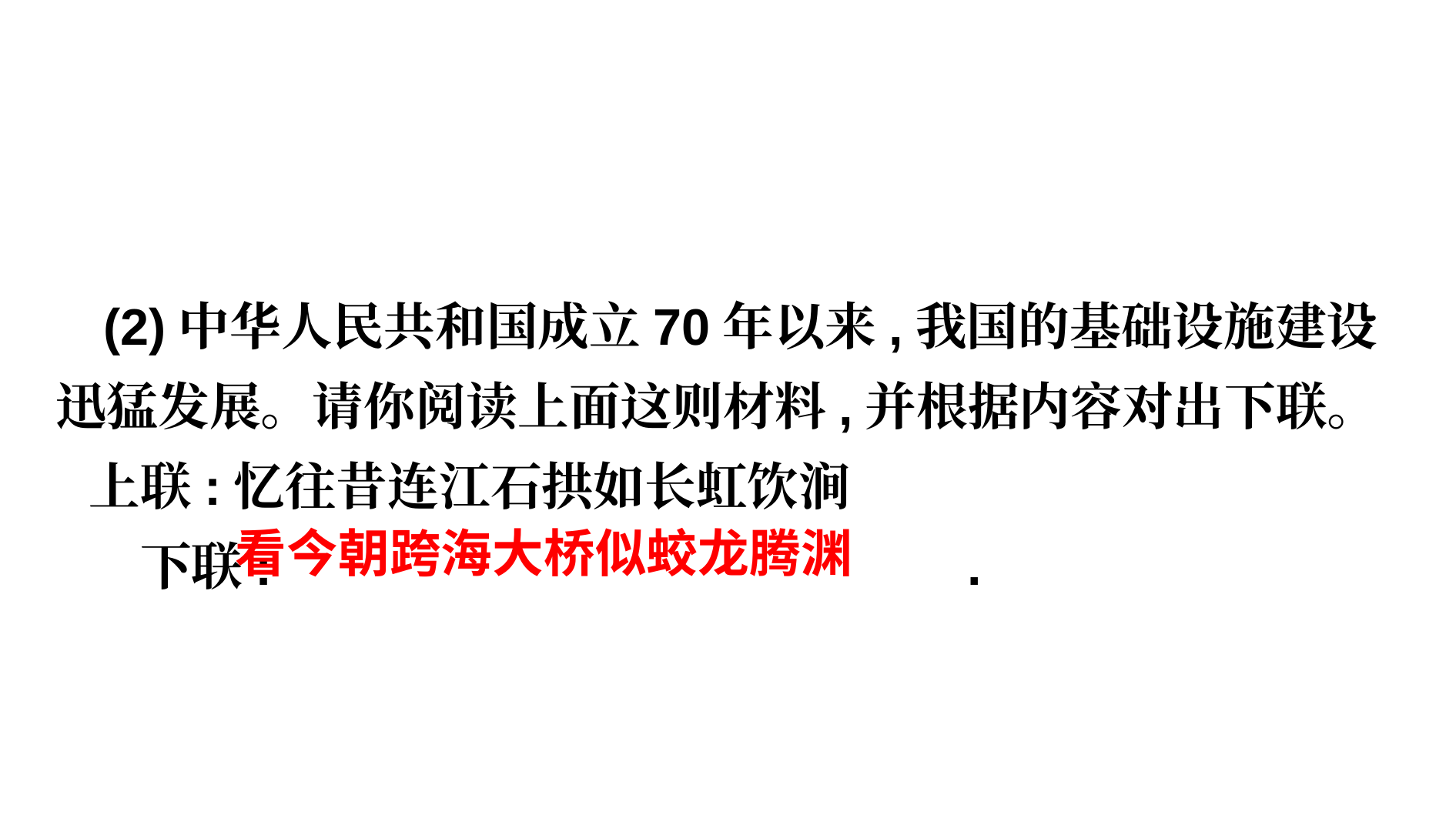

(2)中华人民共和国成立70年以来,我国的基础设施建设迅猛发展。请你阅读上面这则材料,并根据内容对出下联。
上联:忆往昔连江石拱如长虹饮涧
   下联:　                                                .
　看今朝跨海大桥似蛟龙腾渊